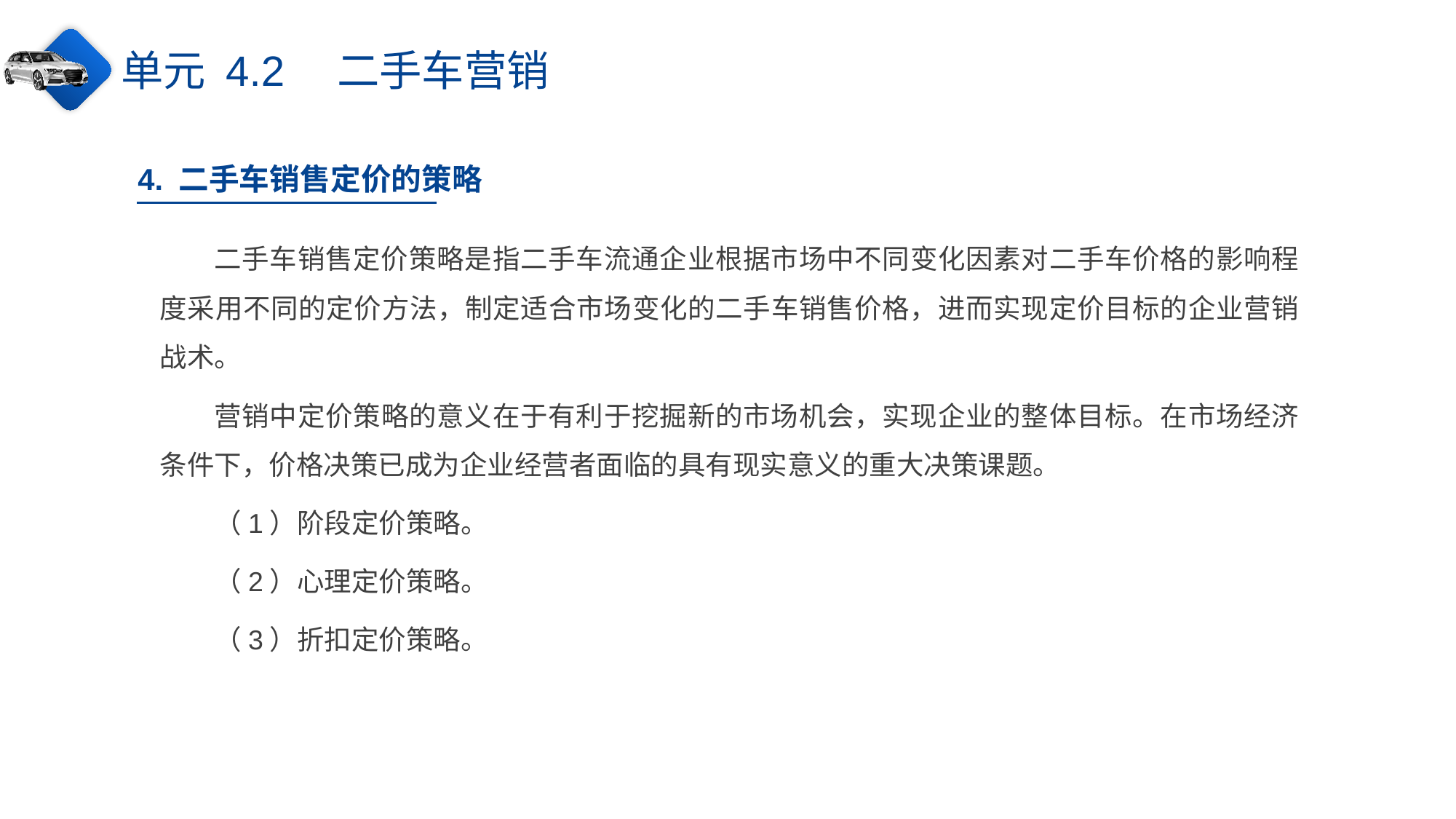

单元 4.2　二手车营销
4. 二手车销售定价的策略
二手车销售定价策略是指二手车流通企业根据市场中不同变化因素对二手车价格的影响程度采用不同的定价方法，制定适合市场变化的二手车销售价格，进而实现定价目标的企业营销战术。
营销中定价策略的意义在于有利于挖掘新的市场机会，实现企业的整体目标。在市场经济条件下，价格决策已成为企业经营者面临的具有现实意义的重大决策课题。
（1）阶段定价策略。
（2）心理定价策略。
（3）折扣定价策略。